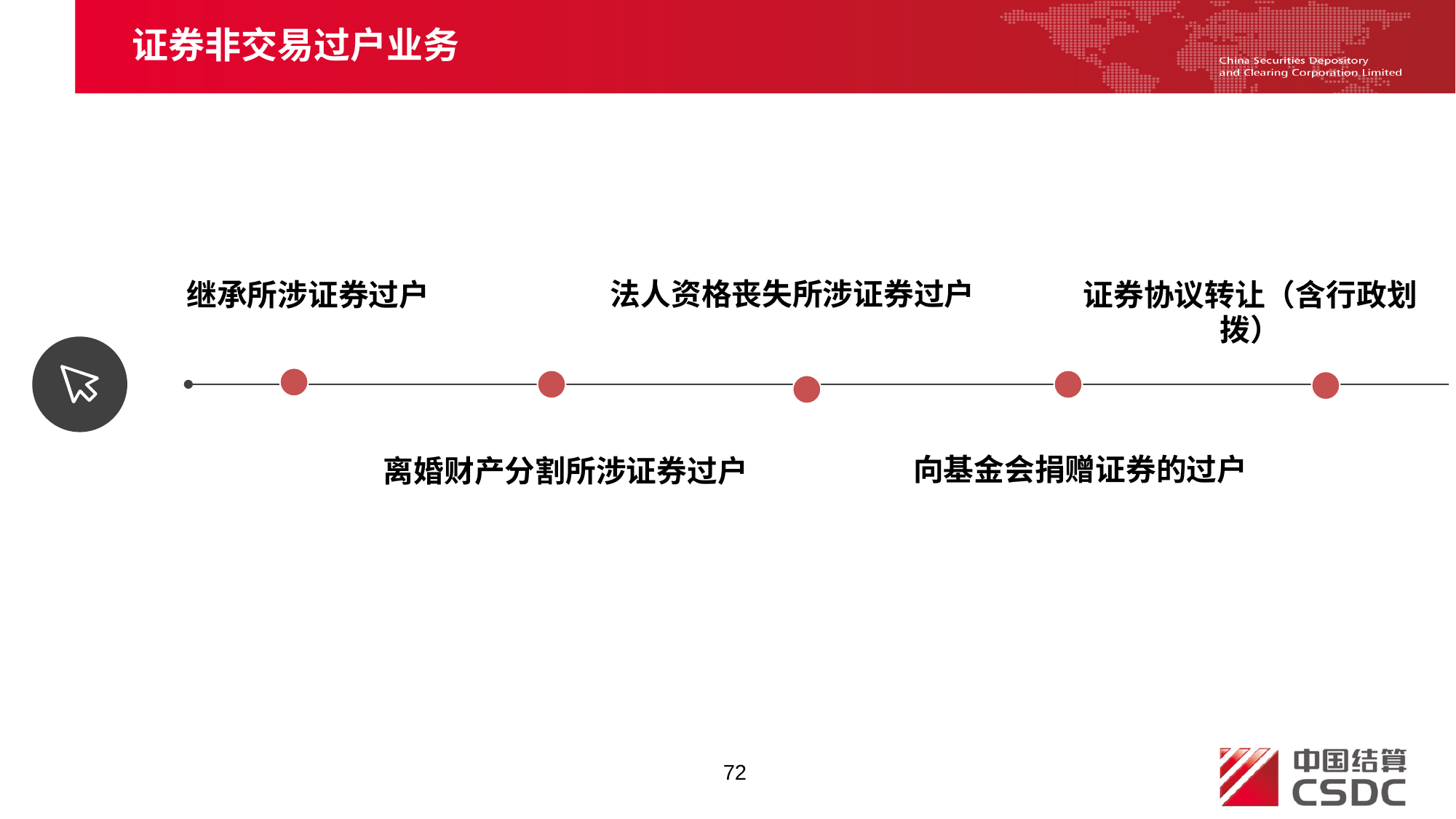

证券非交易过户业务
法人资格丧失所涉证券过户
继承所涉证券过户
证券协议转让（含行政划拨）

向基金会捐赠证券的过户
离婚财产分割所涉证券过户
72